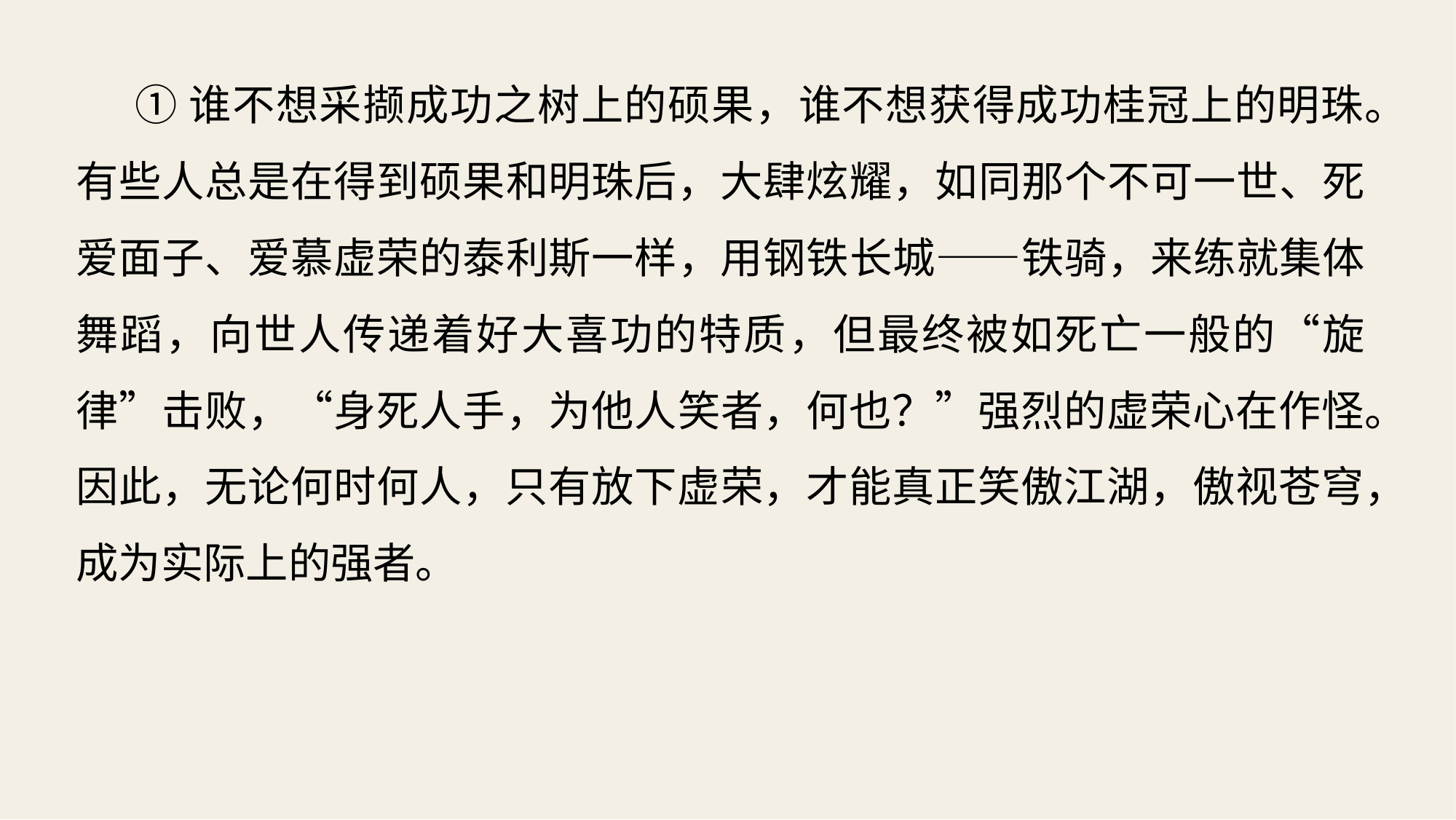

①谁不想采撷成功之树上的硕果，谁不想获得成功桂冠上的明珠。有些人总是在得到硕果和明珠后，大肆炫耀，如同那个不可一世、死爱面子、爱慕虚荣的泰利斯一样，用钢铁长城——铁骑，来练就集体舞蹈，向世人传递着好大喜功的特质，但最终被如死亡一般的“旋律”击败，“身死人手，为他人笑者，何也？”强烈的虚荣心在作怪。因此，无论何时何人，只有放下虚荣，才能真正笑傲江湖，傲视苍穹，成为实际上的强者。